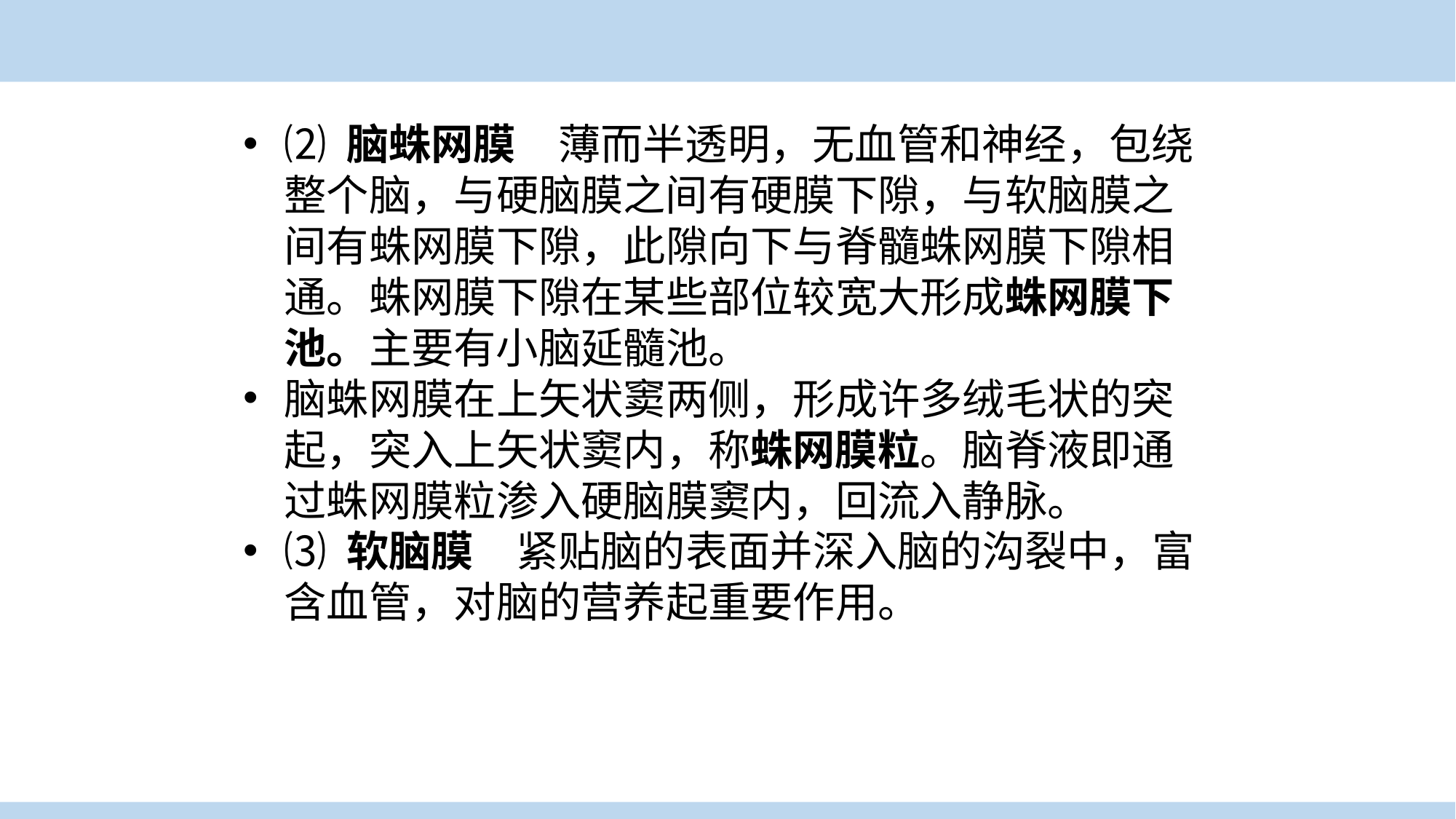

⑵ 脑蛛网膜　薄而半透明，无血管和神经，包绕整个脑，与硬脑膜之间有硬膜下隙，与软脑膜之间有蛛网膜下隙，此隙向下与脊髓蛛网膜下隙相通。蛛网膜下隙在某些部位较宽大形成蛛网膜下池。主要有小脑延髓池。
脑蛛网膜在上矢状窦两侧，形成许多绒毛状的突起，突入上矢状窦内，称蛛网膜粒。脑脊液即通过蛛网膜粒渗入硬脑膜窦内，回流入静脉。
⑶ 软脑膜　紧贴脑的表面并深入脑的沟裂中，富含血管，对脑的营养起重要作用。